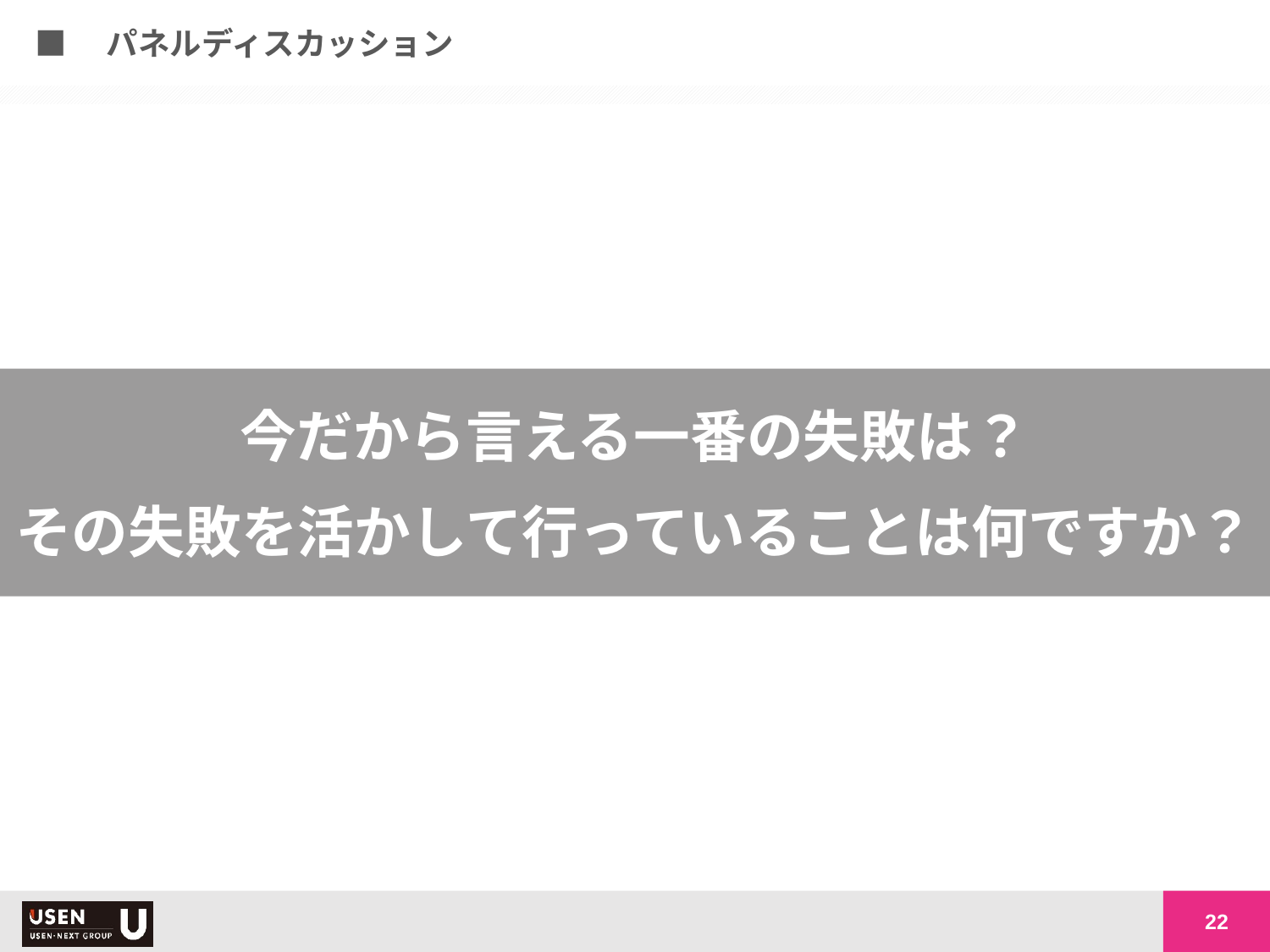

■　パネルディスカッション
今だから言える一番の失敗は？
その失敗を活かして行っていることは何ですか？
22